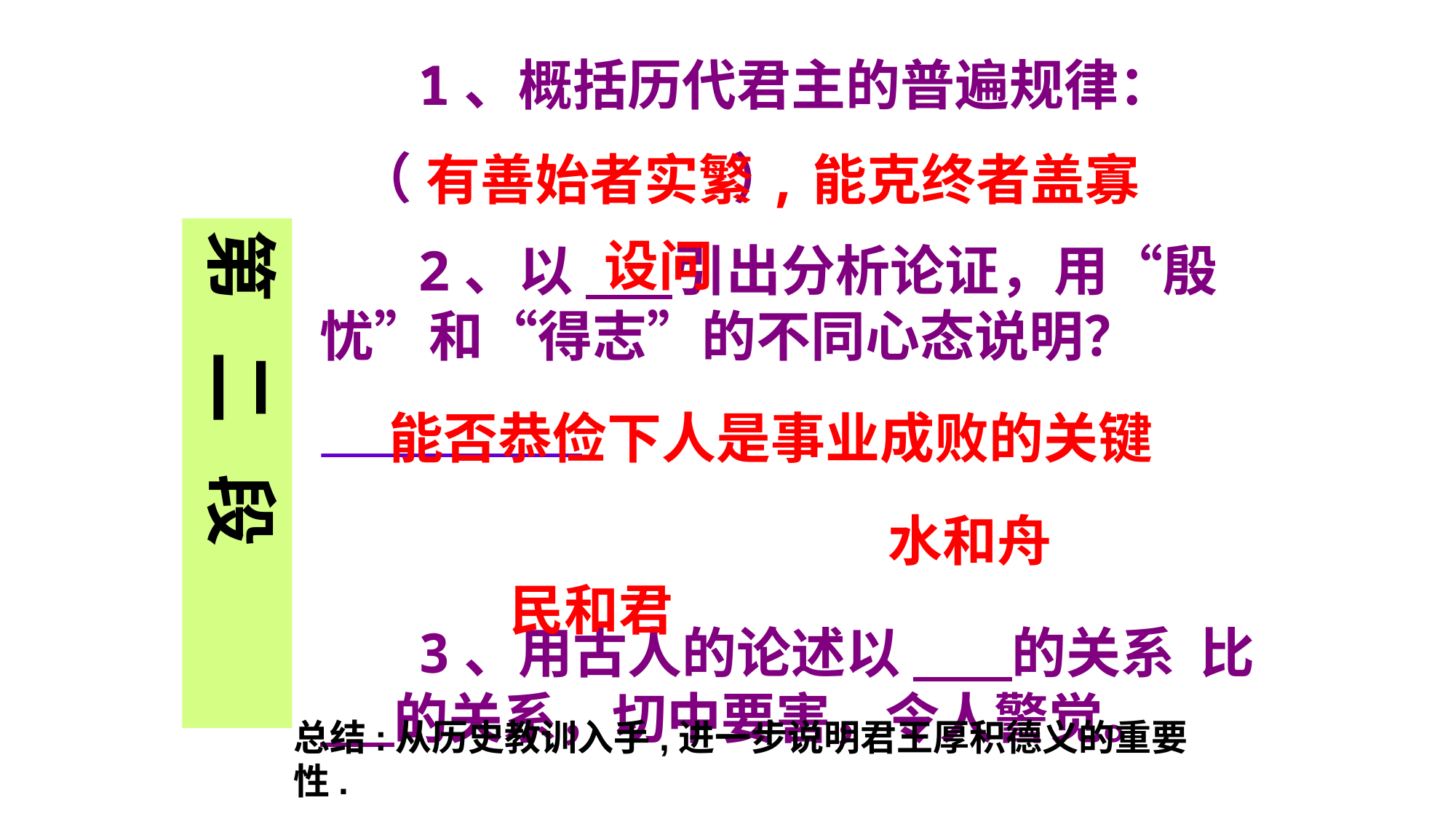

1、概括历代君主的普遍规律：
  （                          ）
   2、以        引出分析论证，用“殷忧”和“得志”的不同心态说明？

   3、用古人的论述以         的关系  比       的关系，切中要害，令人警觉。
有善始者实繁,能克终者盖寡
第   二   段
设问
能否恭俭下人是事业成败的关键
水和舟
民和君
总结:从历史教训入手,进一步说明君王厚积德义的重要性.